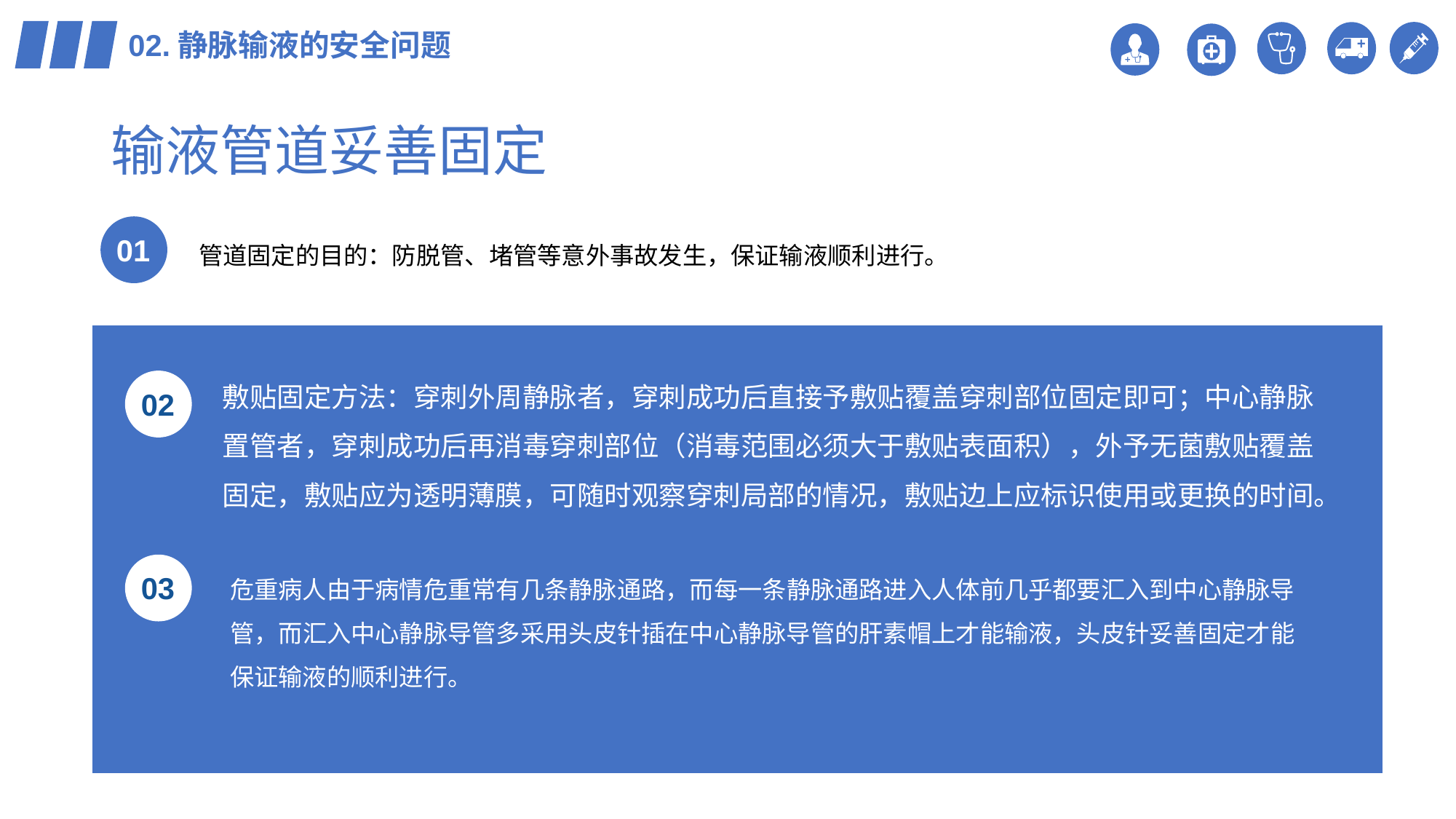

02.静脉输液的安全问题

输液管道妥善固定

01
管道固定的目的：防脱管、堵管等意外事故发生，保证输液顺利进行。

敷贴固定方法：穿刺外周静脉者，穿刺成功后直接予敷贴覆盖穿刺部位固定即可；中心静脉置管者，穿刺成功后再消毒穿刺部位（消毒范围必须大于敷贴表面积），外予无菌敷贴覆盖固定，敷贴应为透明薄膜，可随时观察穿刺局部的情况，敷贴边上应标识使用或更换的时间。

02

03
危重病人由于病情危重常有几条静脉通路，而每一条静脉通路进入人体前几乎都要汇入到中心静脉导管，而汇入中心静脉导管多采用头皮针插在中心静脉导管的肝素帽上才能输液，头皮针妥善固定才能保证输液的顺利进行。